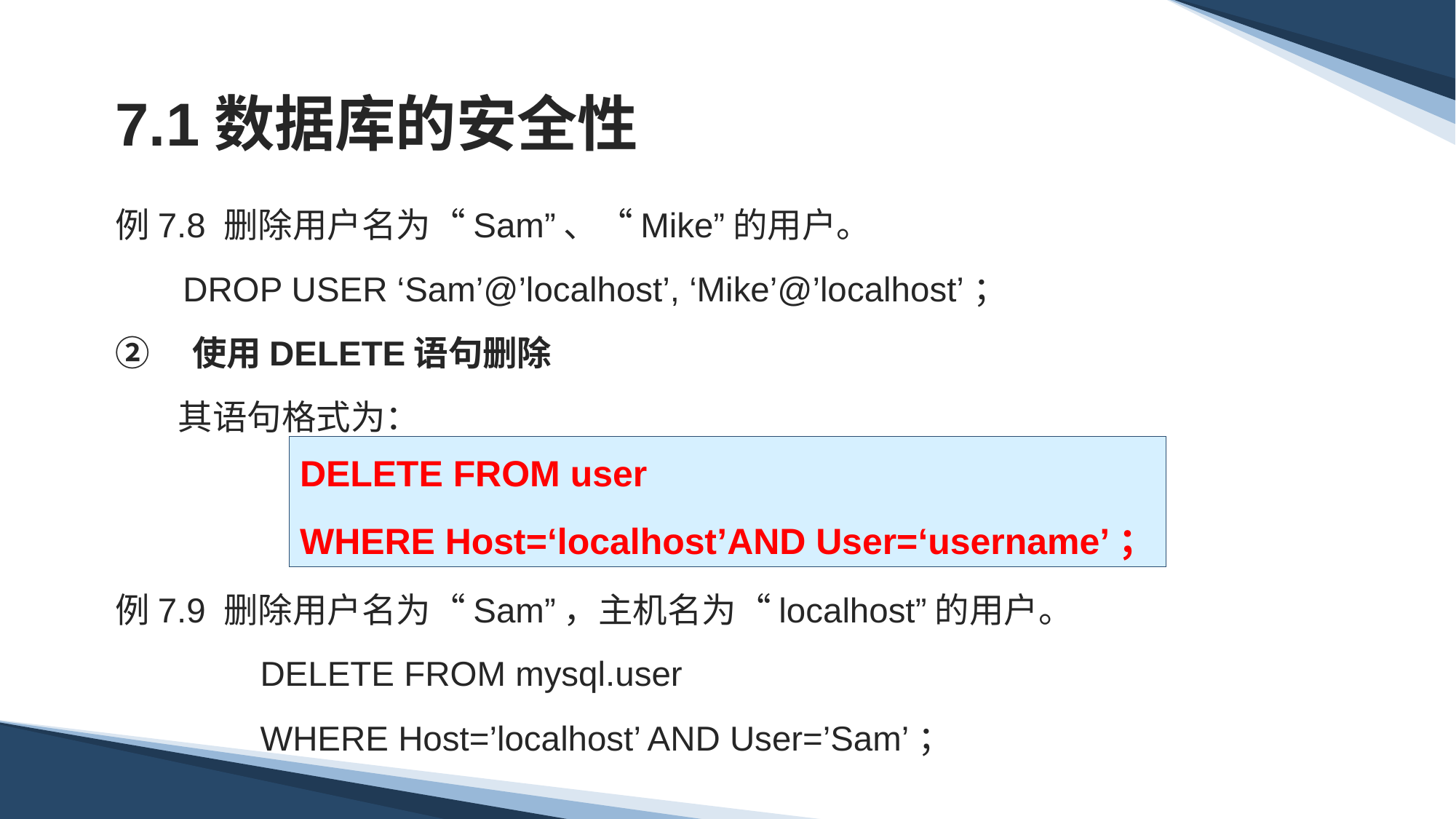

# 7.1数据库的安全性
例7.8 删除用户名为“Sam”、“Mike”的用户。
       DROP USER ‘Sam’@’localhost’, ‘Mike’@’localhost’；
②　使用DELETE语句删除
       其语句格式为：

例7.9 删除用户名为“Sam”，主机名为“localhost”的用户。
               DELETE FROM mysql.user
               WHERE Host=’localhost’ AND User=’Sam’；

DELETE FROM user
WHERE Host=‘localhost’AND User=‘username’；